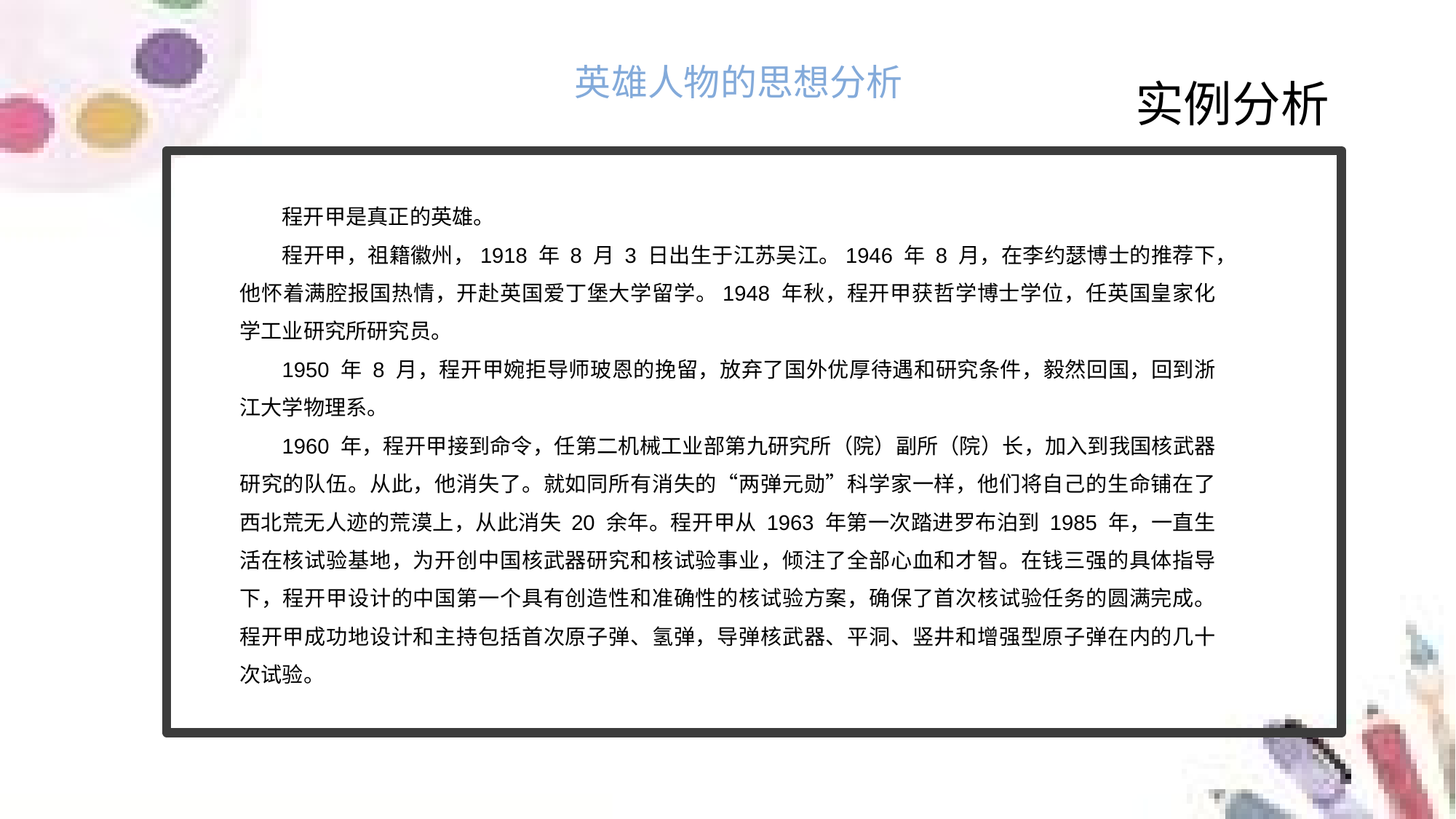

英雄人物的思想分析
实例分析

程开甲是真正的英雄。
程开甲，祖籍徽州，1918 年 8 月 3 日出生于江苏吴江。1946 年 8 月，在李约瑟博士的推荐下，他怀着满腔报国热情，开赴英国爱丁堡大学留学。1948 年秋，程开甲获哲学博士学位，任英国皇家化学工业研究所研究员。
1950 年 8 月，程开甲婉拒导师玻恩的挽留，放弃了国外优厚待遇和研究条件，毅然回国，回到浙江大学物理系。
1960 年，程开甲接到命令，任第二机械工业部第九研究所（院）副所（院）长，加入到我国核武器研究的队伍。从此，他消失了。就如同所有消失的“两弹元勋”科学家一样，他们将自己的生命铺在了西北荒无人迹的荒漠上，从此消失 20 余年。程开甲从 1963 年第一次踏进罗布泊到 1985 年，一直生活在核试验基地，为开创中国核武器研究和核试验事业，倾注了全部心血和才智。在钱三强的具体指导下，程开甲设计的中国第一个具有创造性和准确性的核试验方案，确保了首次核试验任务的圆满完成。程开甲成功地设计和主持包括首次原子弹、氢弹，导弹核武器、平洞、竖井和增强型原子弹在内的几十次试验。